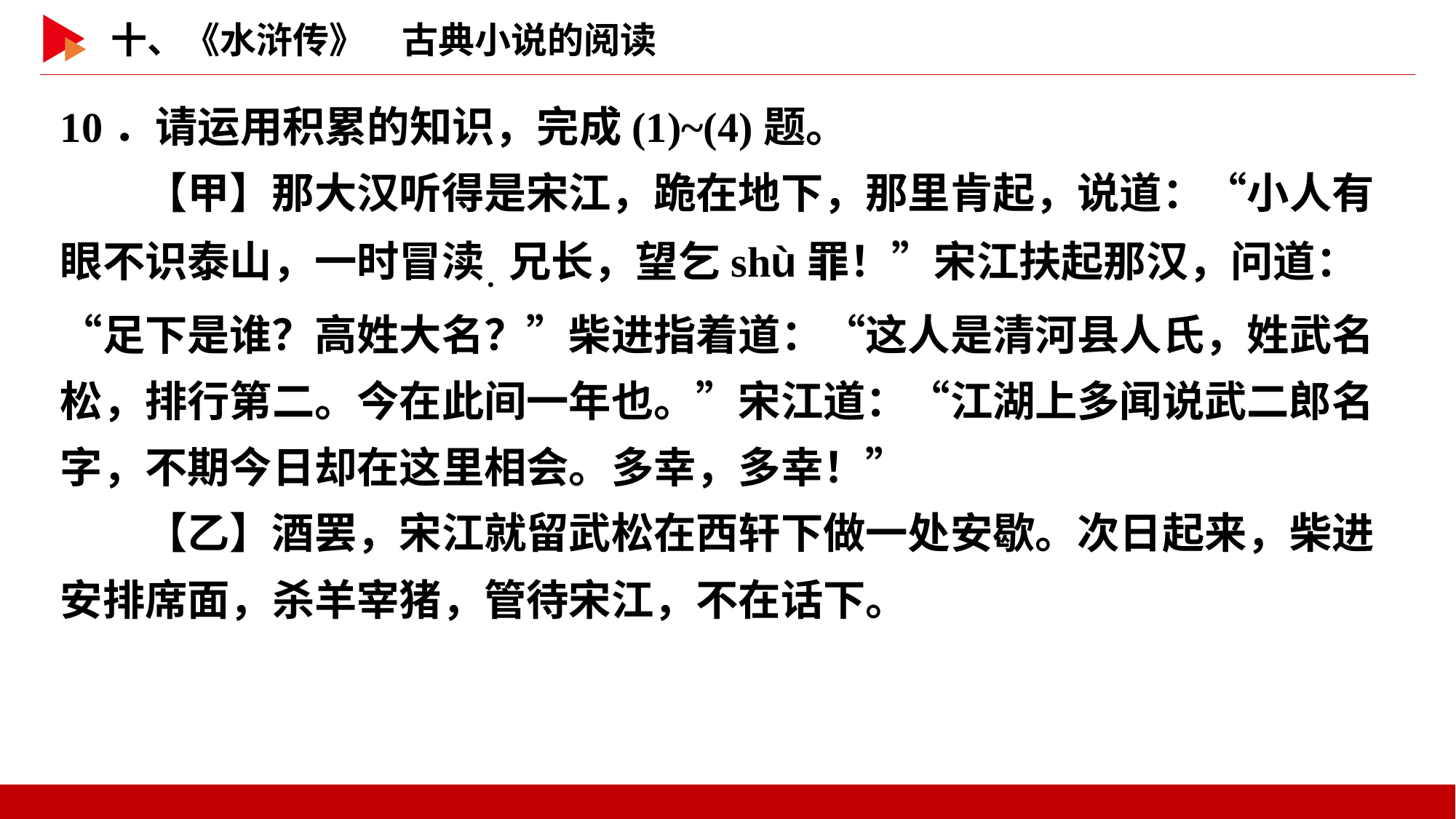

10．请运用积累的知识，完成(1)~(4)题。
　　【甲】那大汉听得是宋江，跪在地下，那里肯起，说道：“小人有眼不识泰山，一时冒渎．兄长，望乞shù罪！”宋江扶起那汉，问道：“足下是谁？高姓大名？”柴进指着道：“这人是清河县人氏，姓武名松，排行第二。今在此间一年也。”宋江道：“江湖上多闻说武二郎名字，不期今日却在这里相会。多幸，多幸！”
　　【乙】酒罢，宋江就留武松在西轩下做一处安歇。次日起来，柴进安排席面，杀羊宰猪，管待宋江，不在话下。